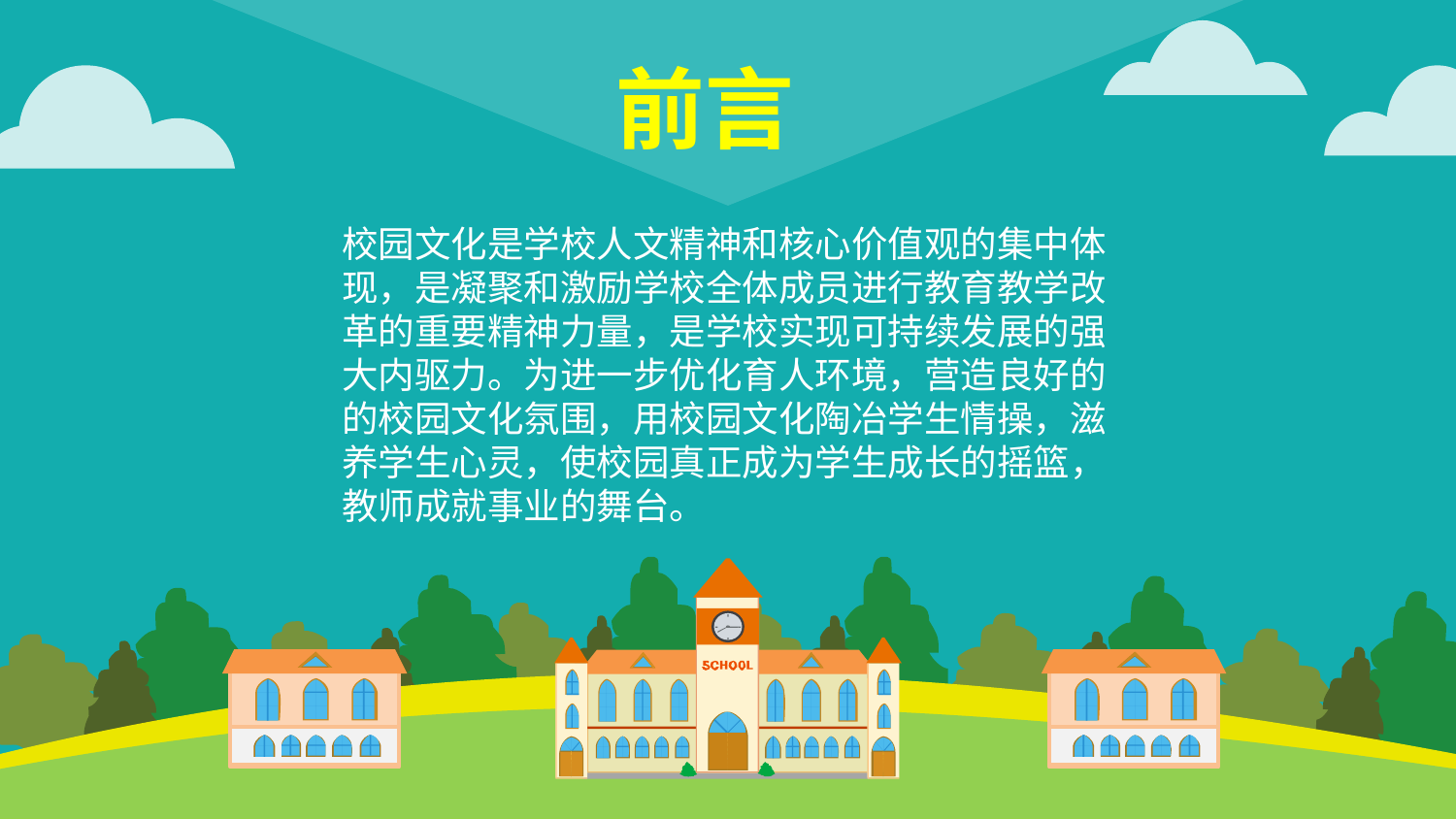

前言

校园文化是学校人文精神和核心价值观的集中体现，是凝聚和激励学校全体成员进行教育教学改革的重要精神力量，是学校实现可持续发展的强大内驱力。为进一步优化育人环境，营造良好的的校园文化氛围，用校园文化陶冶学生情操，滋养学生心灵，使校园真正成为学生成长的摇篮，教师成就事业的舞台。